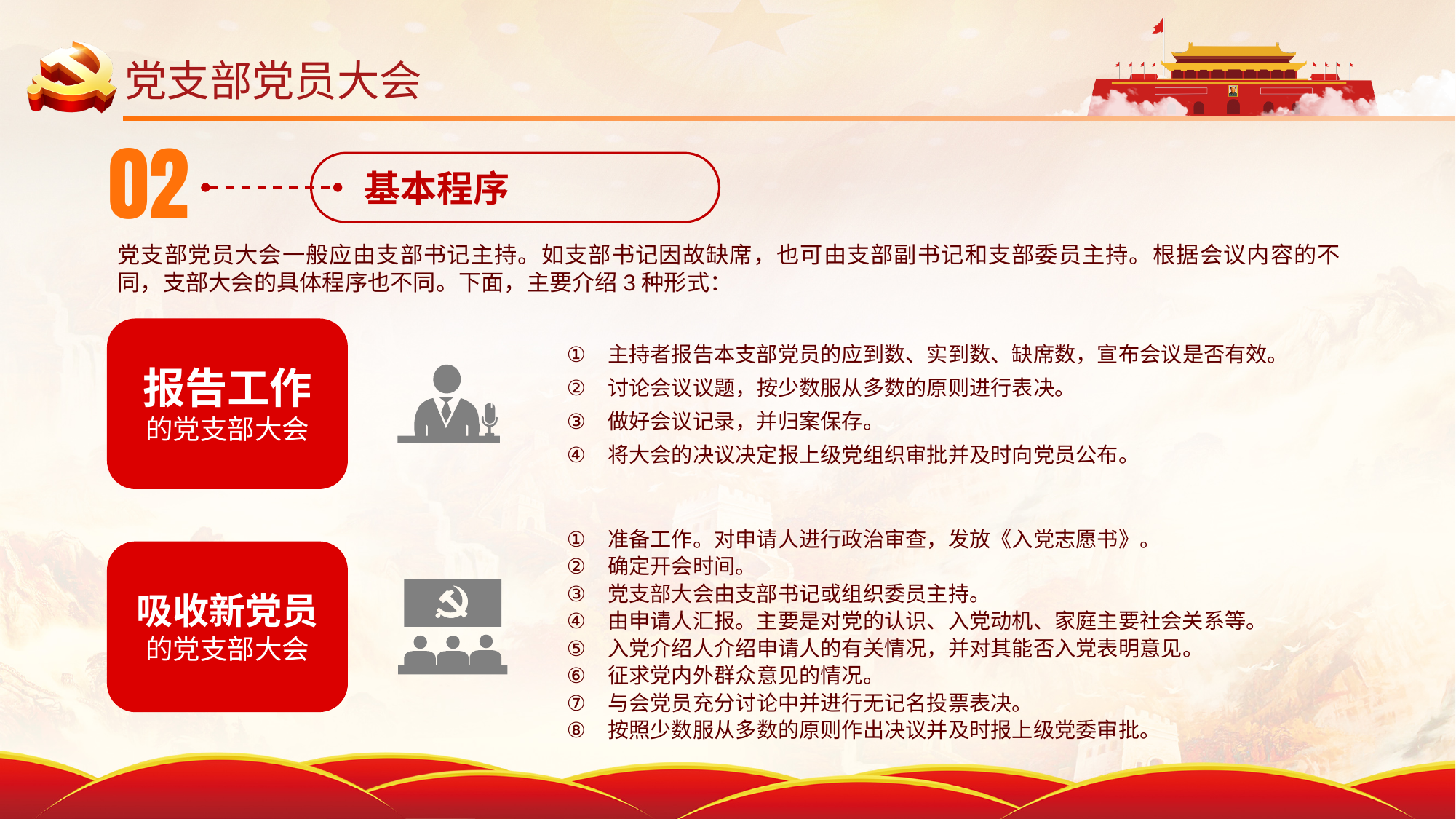

2、基本程序
# 党支部党员大会
02
基本程序
党支部党员大会一般应由支部书记主持。如支部书记因故缺席，也可由支部副书记和支部委员主持。根据会议内容的不同，支部大会的具体程序也不同。下面，主要介绍3种形式：

主持者报告本支部党员的应到数、实到数、缺席数，宣布会议是否有效。
讨论会议议题，按少数服从多数的原则进行表决。
做好会议记录，并归案保存。
将大会的决议决定报上级党组织审批并及时向党员公布。
报告工作
的党支部大会

准备工作。对申请人进行政治审查，发放《入党志愿书》。
确定开会时间。
党支部大会由支部书记或组织委员主持。
由申请人汇报。主要是对党的认识、入党动机、家庭主要社会关系等。
入党介绍人介绍申请人的有关情况，并对其能否入党表明意见。
征求党内外群众意见的情况。
与会党员充分讨论中并进行无记名投票表决。
按照少数服从多数的原则作出决议并及时报上级党委审批。

吸收新党员
的党支部大会